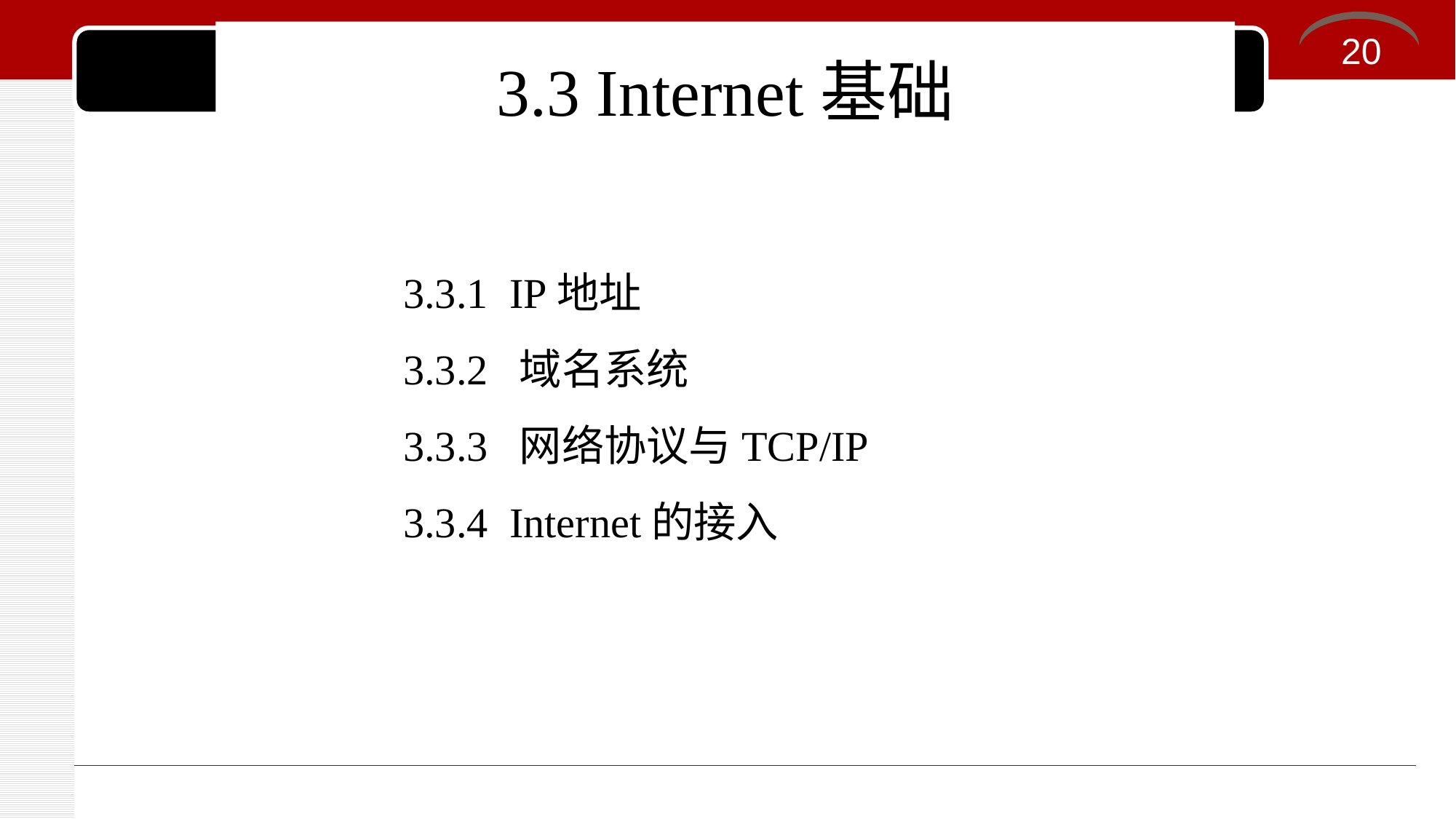

# 3.3 Internet基础
20
3.3.1  IP地址
3.3.2  域名系统
3.3.3  网络协议与TCP/IP
3.3.4  Internet的接入